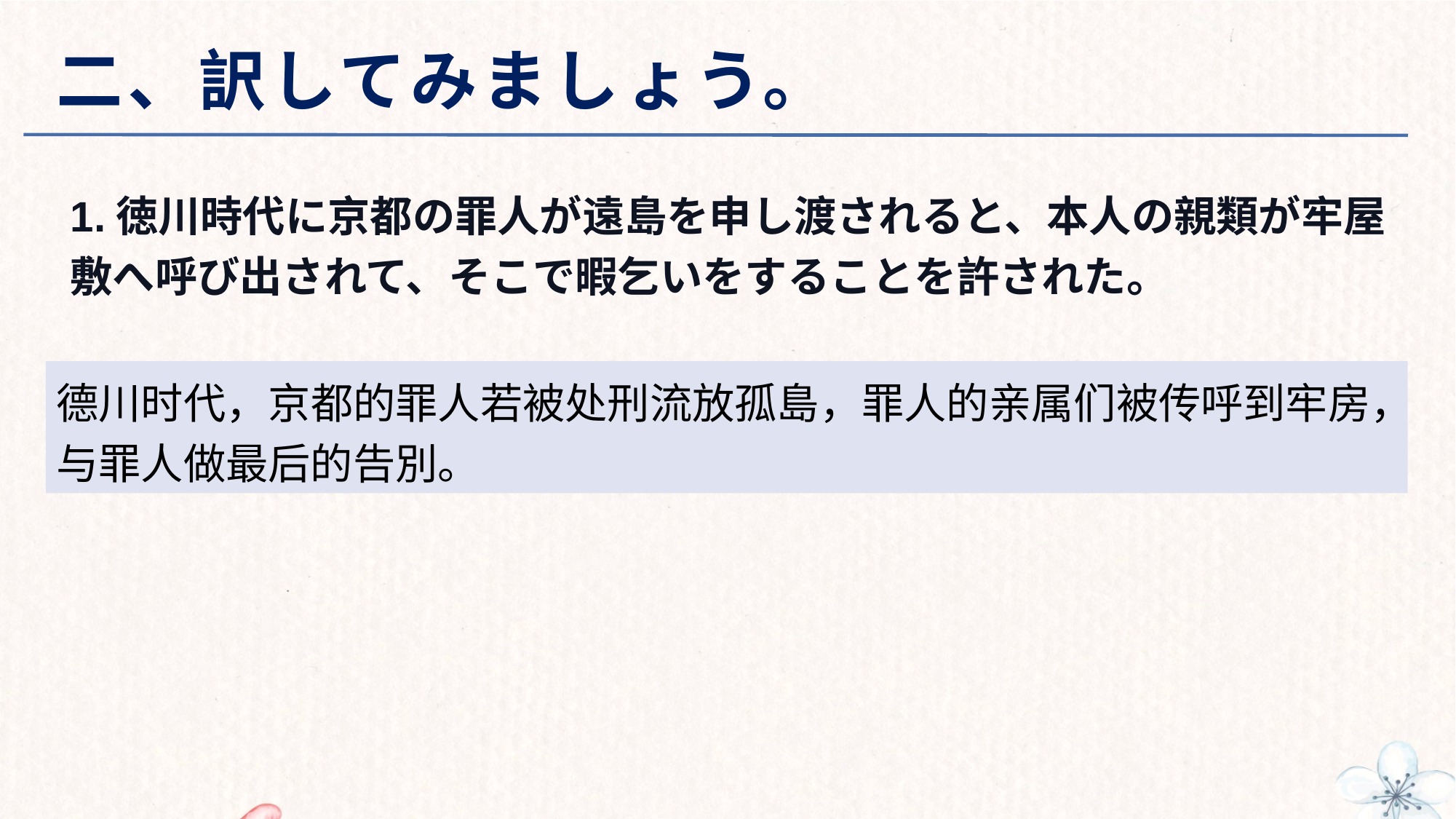

# 二、訳してみましょう。
1.徳川時代に京都の罪人が遠島を申し渡されると、本人の親類が牢屋敷へ呼び出されて、そこで暇乞いをすることを許された。
德川时代，京都的罪人若被处刑流放孤島，罪人的亲属们被传呼到牢房，与罪人做最后的告別。